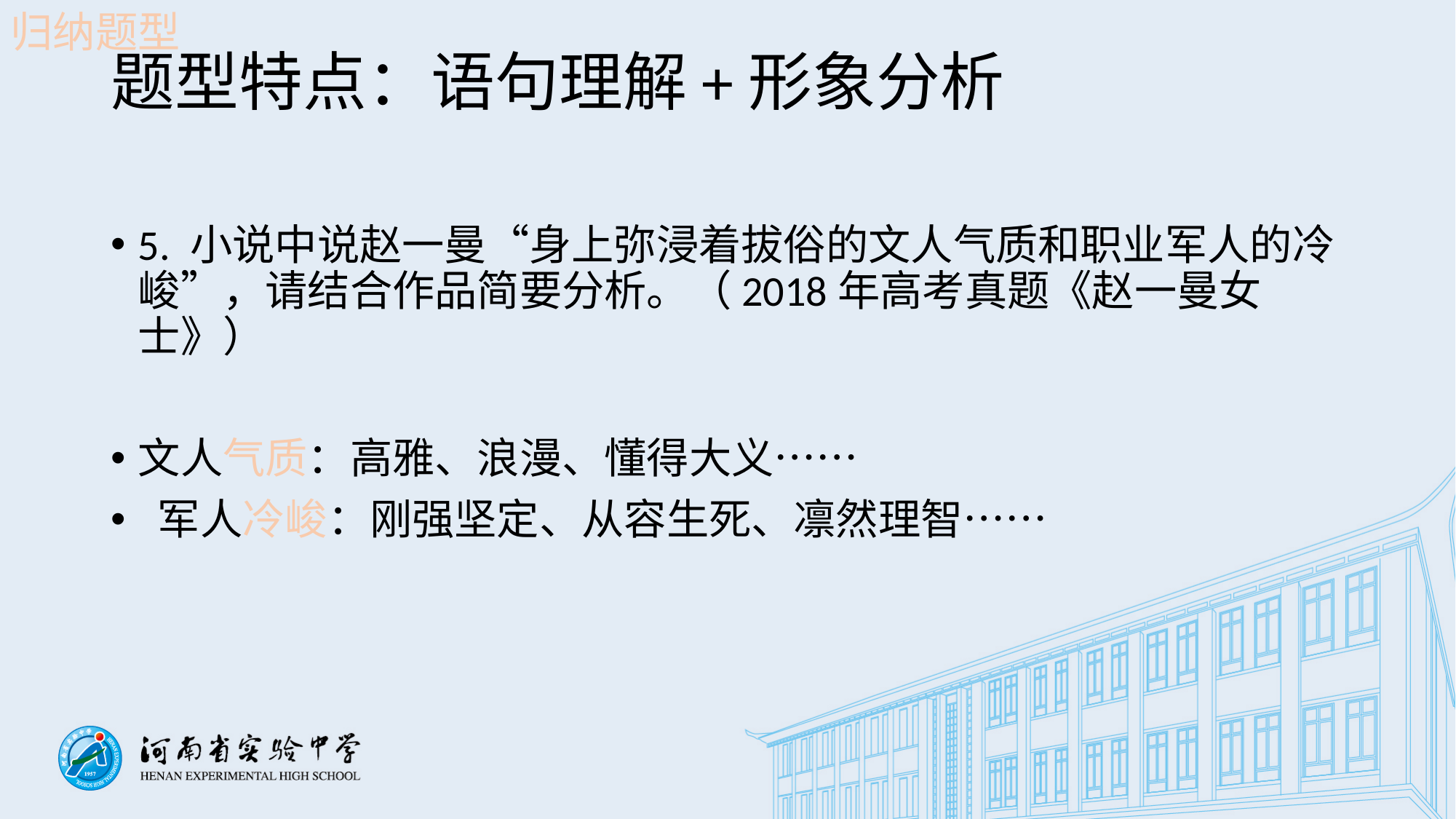

归纳题型
# 题型特点：语句理解+形象分析
5. 小说中说赵一曼“身上弥浸着拔俗的文人气质和职业军人的冷峻”，请结合作品简要分析。（2018年高考真题《赵一曼女士》）

文人气质：高雅、浪漫、懂得大义……
 军人冷峻：刚强坚定、从容生死、凛然理智……